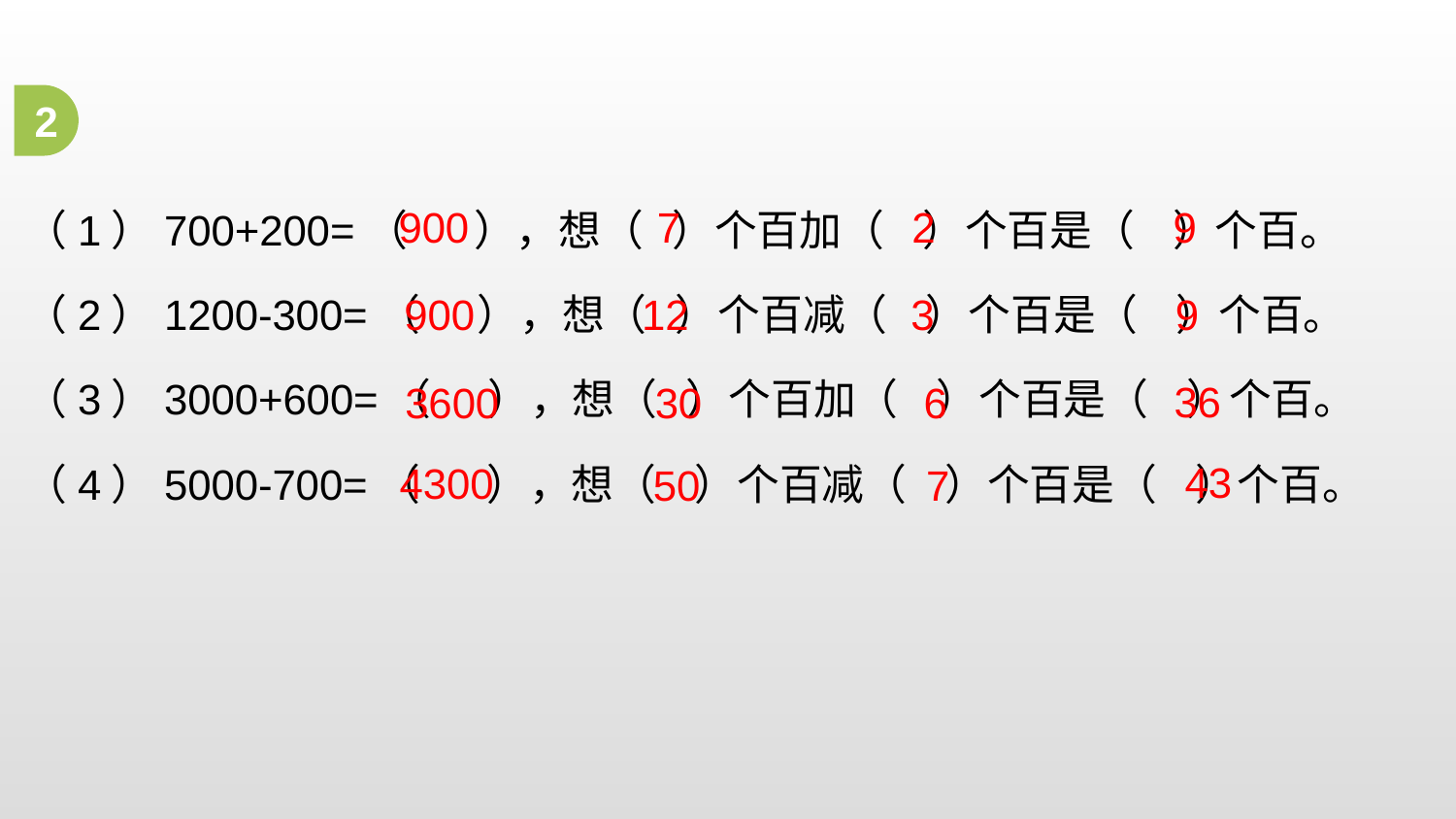

2
（1）700+200=（       ），想（   ）个百加（    ）个百是（    ）个百。
（2）1200-300=（      ），想（   ）个百减（    ）个百是（    ）个百。
（3）3000+600=（      ），想（   ）个百加（    ）个百是（    ）个百。
（4）5000-700=（       ），想（    ）个百减（    ）个百是（    ）个百。
2
900
7
9
12
3
9
900
36
3600
30
6
43
4300
7
50